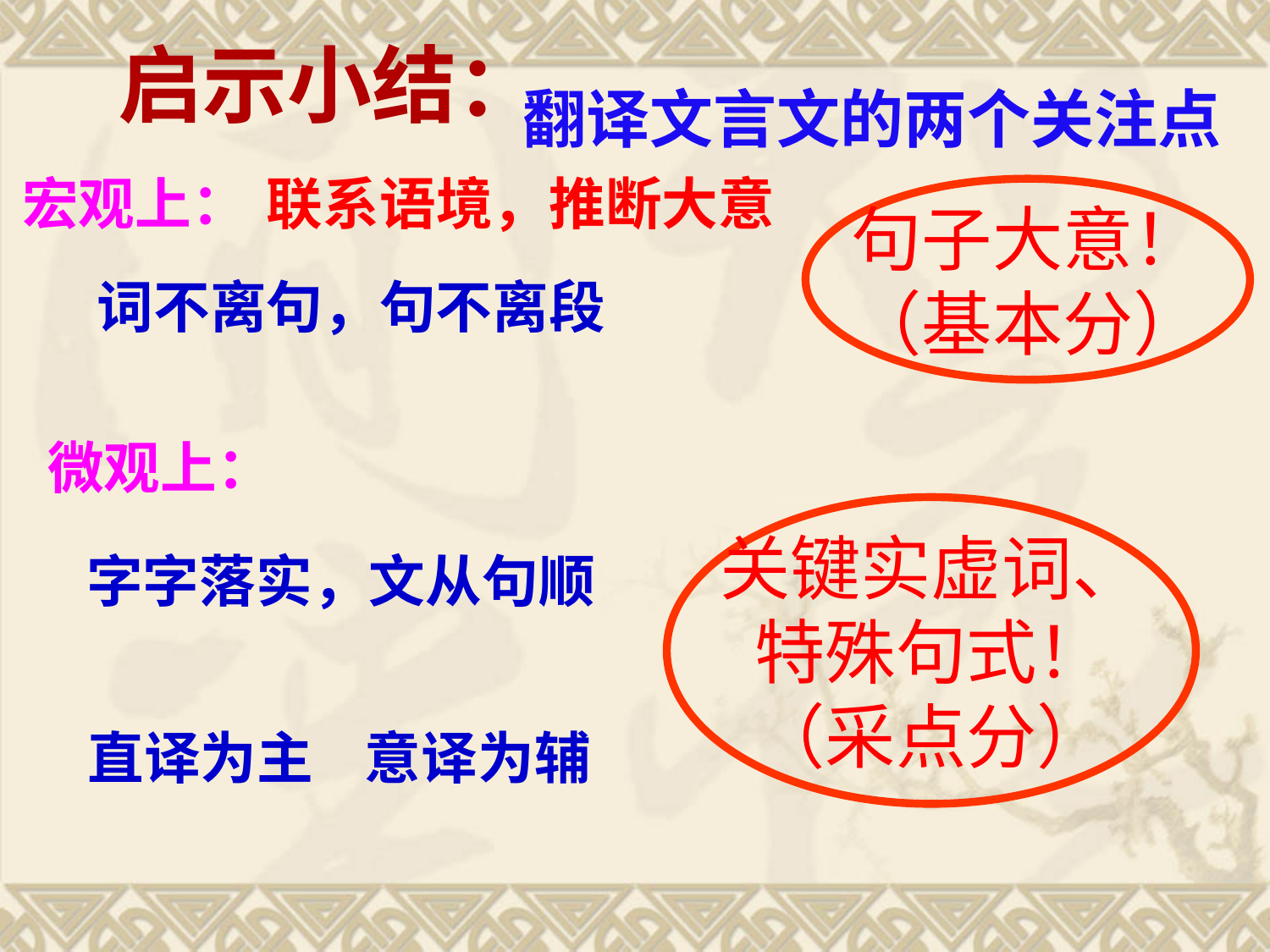

启示小结：
翻译文言文的两个关注点
宏观上：
联系语境，推断大意
句子大意！
（基本分）
词不离句，句不离段
微观上：
关键实虚词、
特殊句式！
（采点分）
字字落实，文从句顺
直译为主    意译为辅